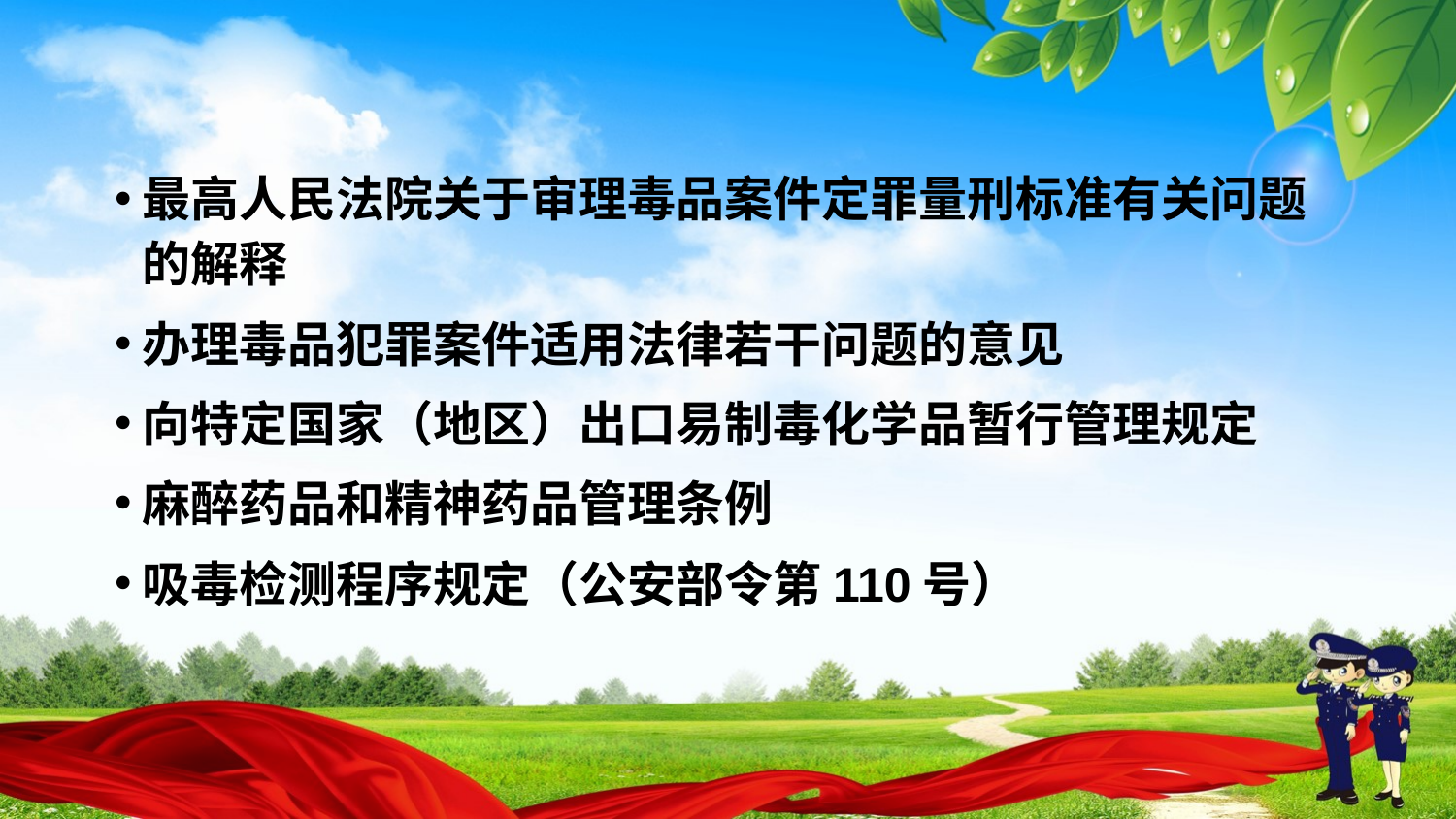

最高人民法院关于审理毒品案件定罪量刑标准有关问题的解释
办理毒品犯罪案件适用法律若干问题的意见
向特定国家（地区）出口易制毒化学品暂行管理规定
麻醉药品和精神药品管理条例
吸毒检测程序规定（公安部令第110号）